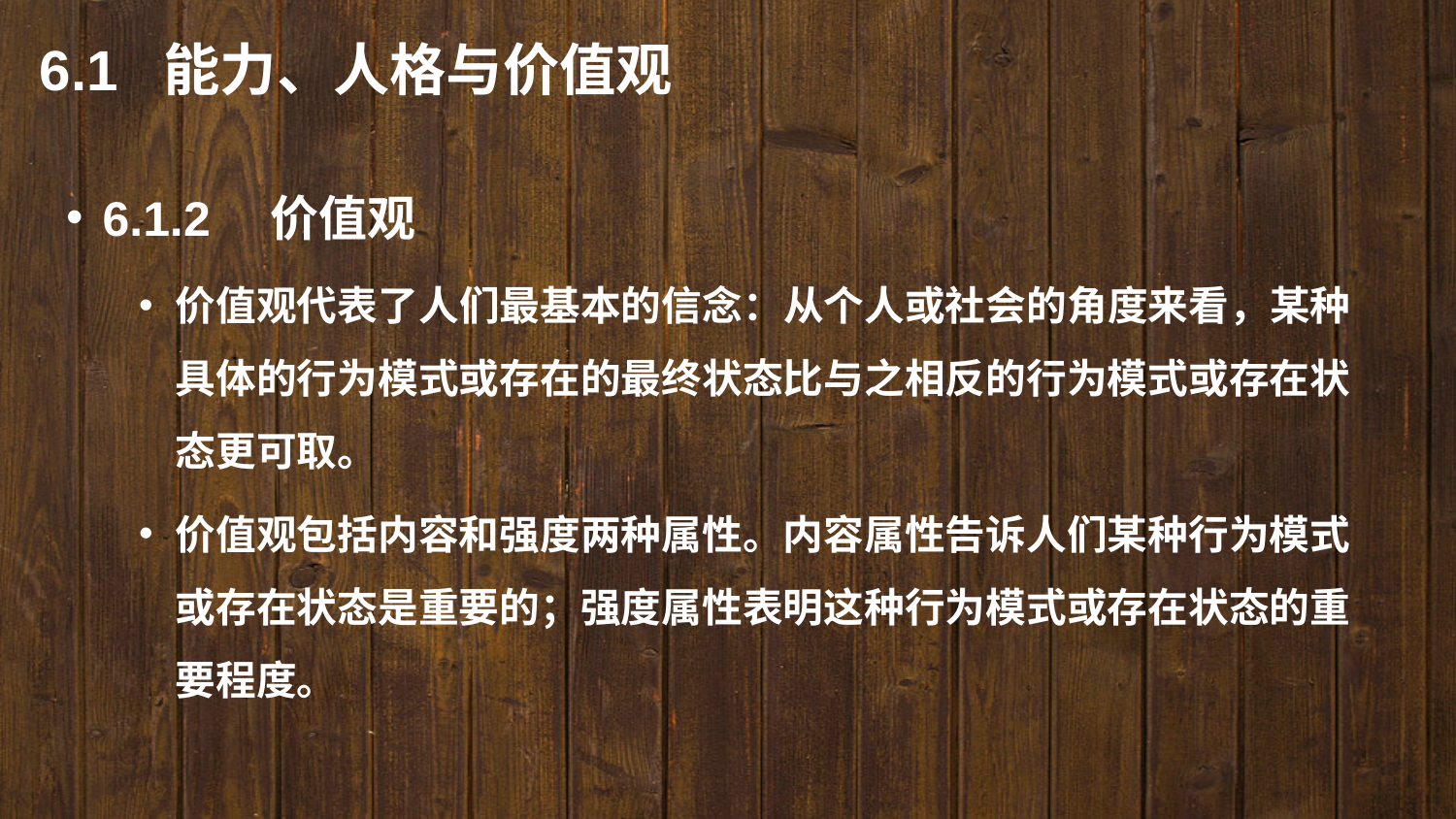

6.1  能力、人格与价值观
6.1.2　价值观
价值观代表了人们最基本的信念：从个人或社会的角度来看，某种具体的行为模式或存在的最终状态比与之相反的行为模式或存在状态更可取。
价值观包括内容和强度两种属性。内容属性告诉人们某种行为模式或存在状态是重要的；强度属性表明这种行为模式或存在状态的重要程度。